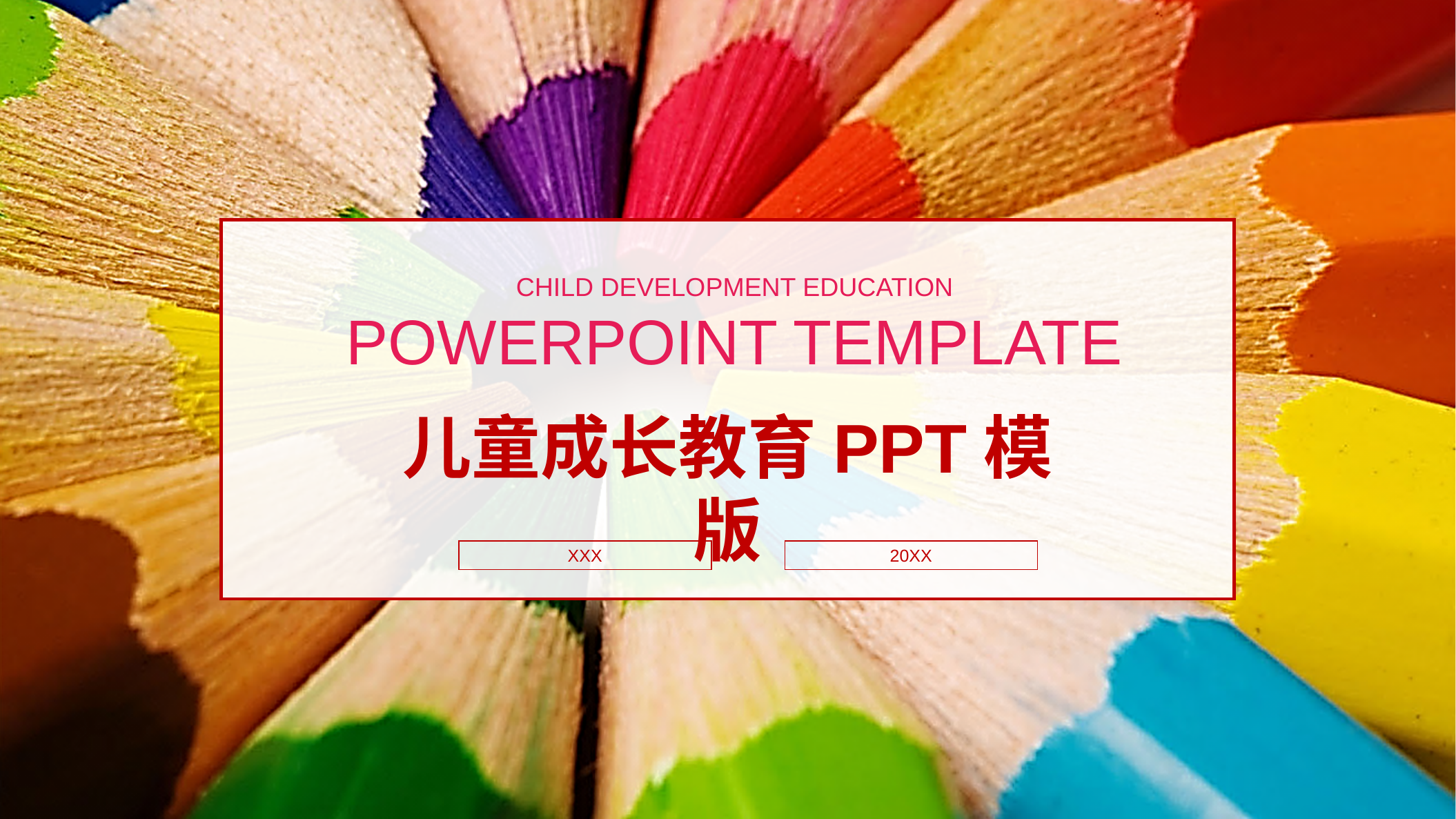

Child development education powerpoint template
儿童成长教育PPT模版
20XX
XXX